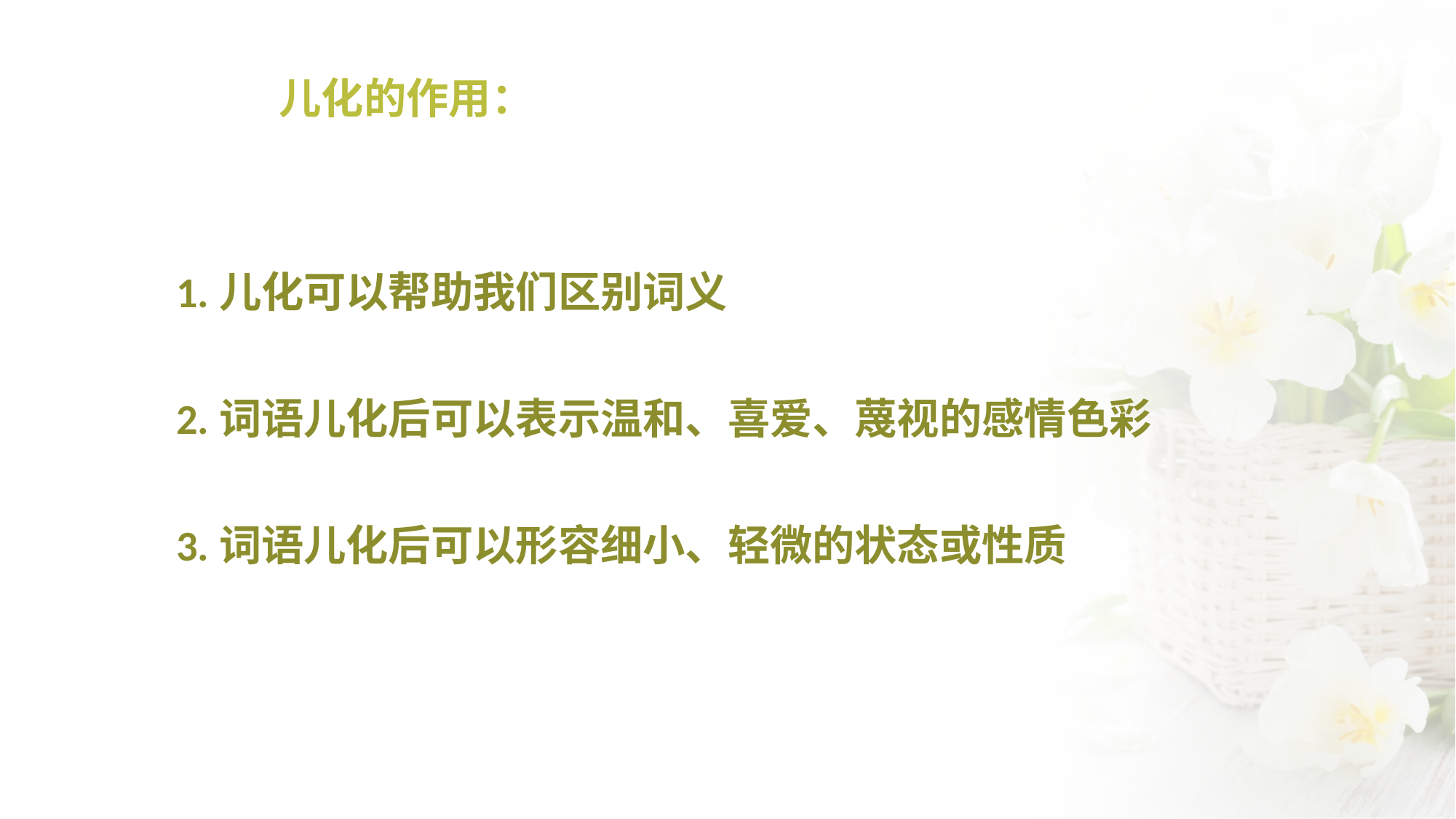

# 儿化的作用：
1.儿化可以帮助我们区别词义

2.词语儿化后可以表示温和、喜爱、蔑视的感情色彩

3.词语儿化后可以形容细小、轻微的状态或性质